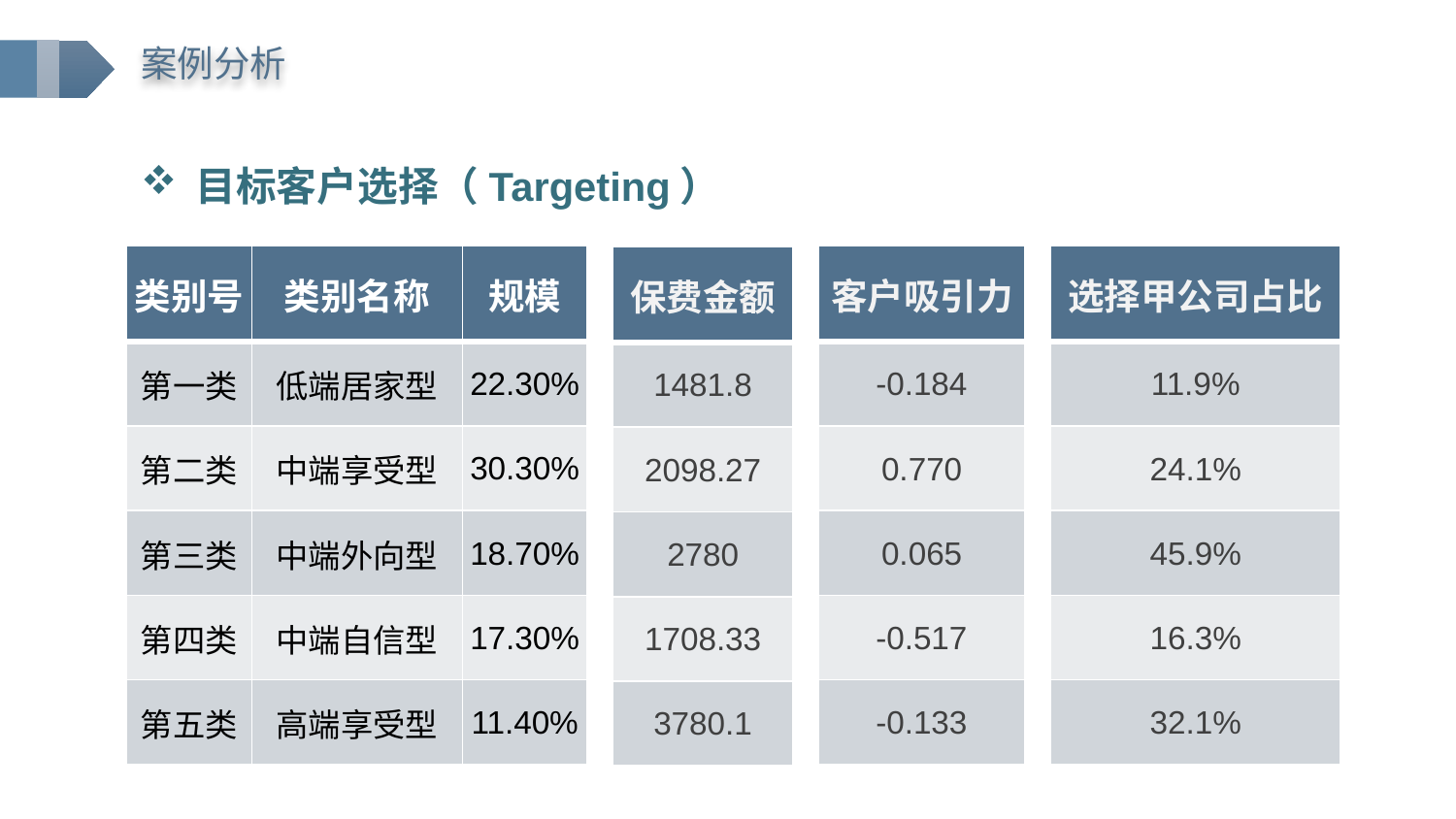

案例分析

目标客户选择（Targeting）
| 类别号 | 类别名称 | 规模 |
| --- | --- | --- |
| 第一类 | 低端居家型 | 22.30% |
| 第二类 | 中端享受型 | 30.30% |
| 第三类 | 中端外向型 | 18.70% |
| 第四类 | 中端自信型 | 17.30% |
| 第五类 | 高端享受型 | 11.40% |
| 客户吸引力 |
| --- |
| -0.184 |
| 0.770 |
| 0.065 |
| -0.517 |
| -0.133 |
| 选择甲公司占比 |
| --- |
| 11.9% |
| 24.1% |
| 45.9% |
| 16.3% |
| 32.1% |
| 保费金额 |
| --- |
| 1481.8 |
| 2098.27 |
| 2780 |
| 1708.33 |
| 3780.1 |